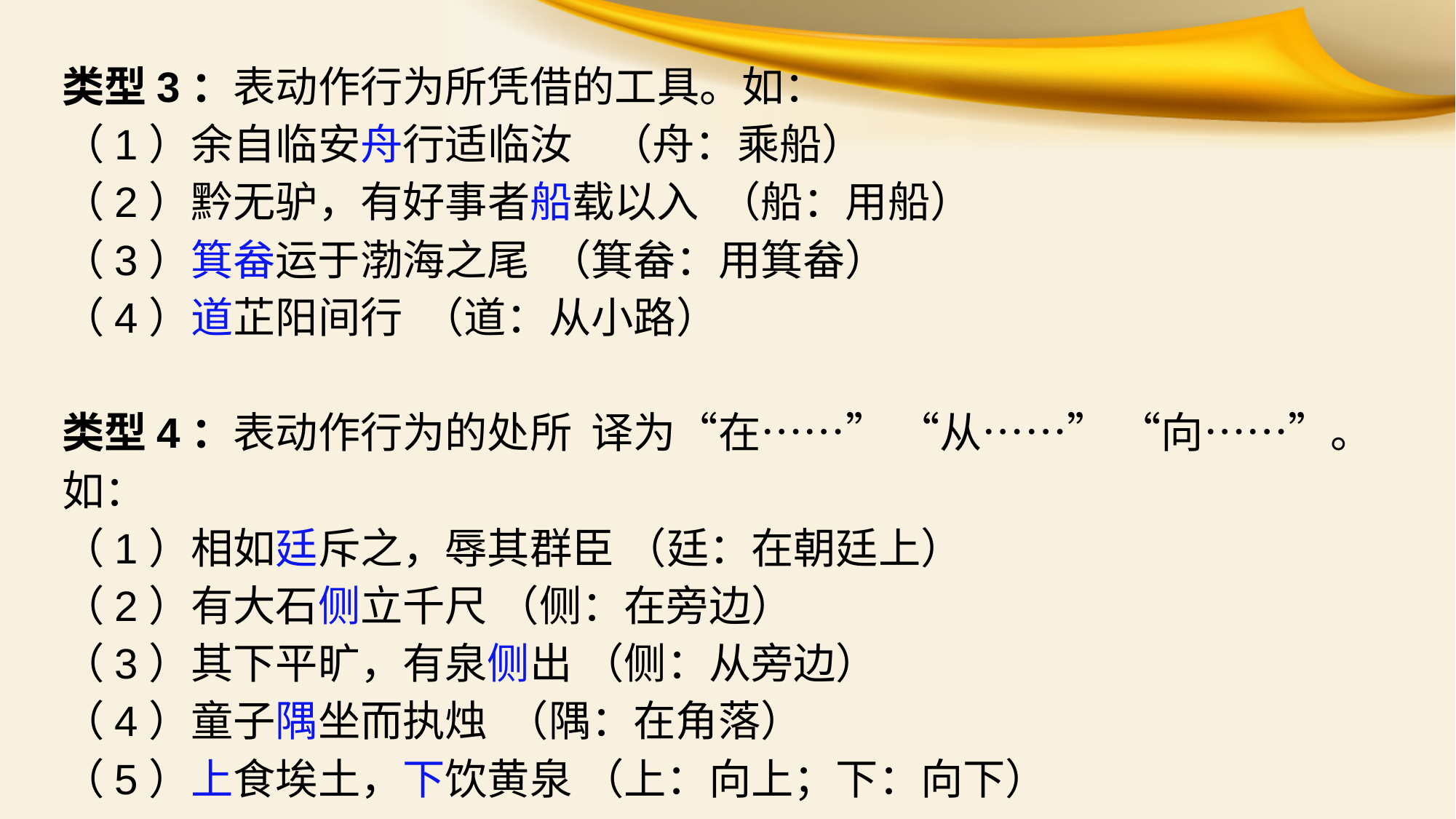

类型3：表动作行为所凭借的工具。如：
（1）余自临安舟行适临汝    （舟：乘船）
（2）黔无驴，有好事者船载以入  （船：用船）
（3）箕畚运于渤海之尾  （箕畚：用箕畚）
（4）道芷阳间行  （道：从小路）

类型4：表动作行为的处所  译为“在……” “从……” “向……”。如：
（1）相如廷斥之，辱其群臣 （廷：在朝廷上）
（2）有大石侧立千尺 （侧：在旁边）
（3）其下平旷，有泉侧出 （侧：从旁边）
（4）童子隅坐而执烛  （隅：在角落）
（5）上食埃土，下饮黄泉 （上：向上；下：向下）